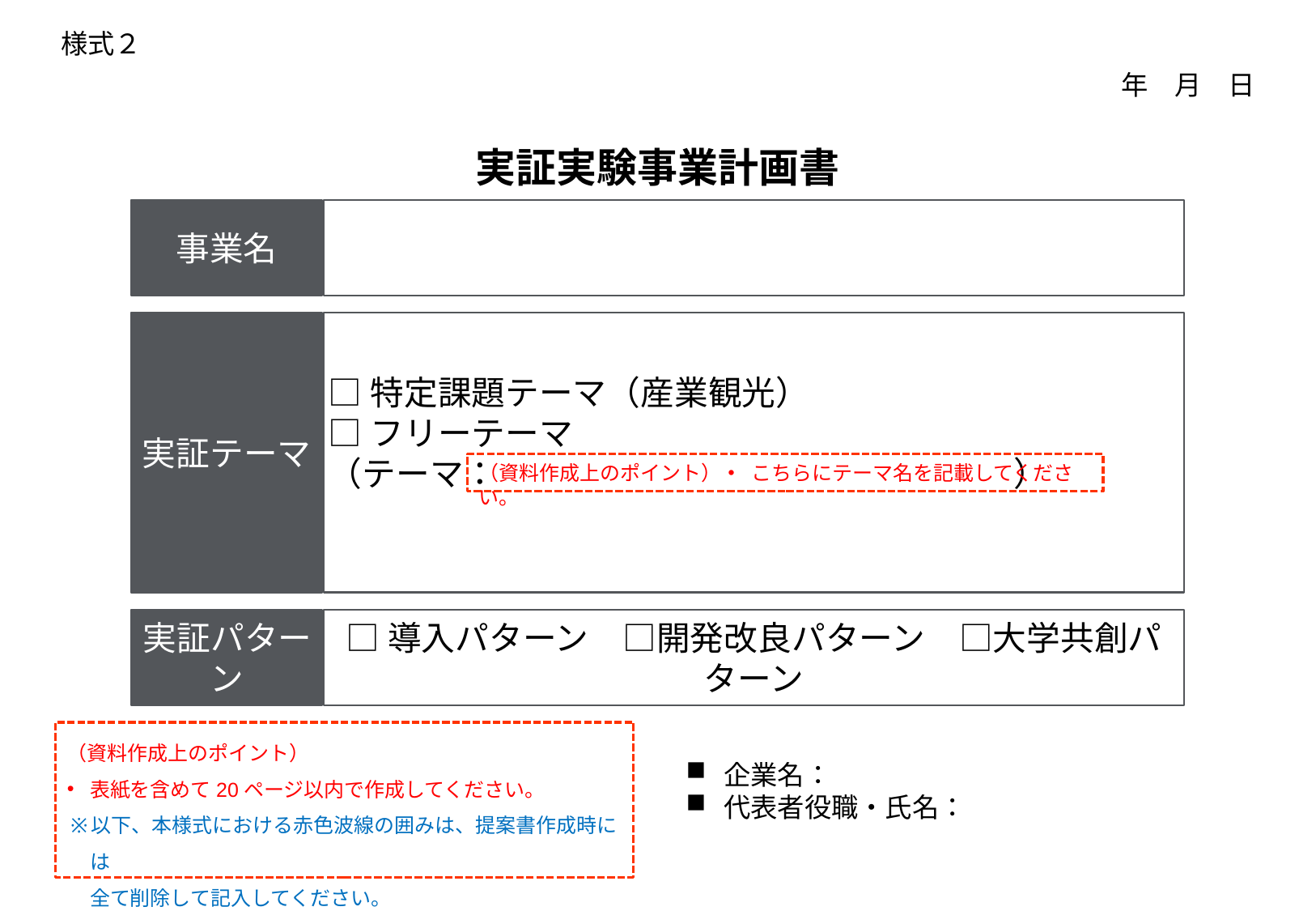

年　月　日
事業名

実証テーマ
□特定課題テーマ（産業観光）
□フリーテーマ
（テーマ：                                                                     ）

（資料作成上のポイント）・  こちらにテーマ名を記載してください。
実証パターン
□導入パターン　□開発改良パターン　□大学共創パターン
（資料作成上のポイント）
表紙を含めて20ページ以内で作成してください。
以下、本様式における赤色波線の囲みは、提案書作成時には
全て削除して記入してください。
企業名：
代表者役職・氏名：